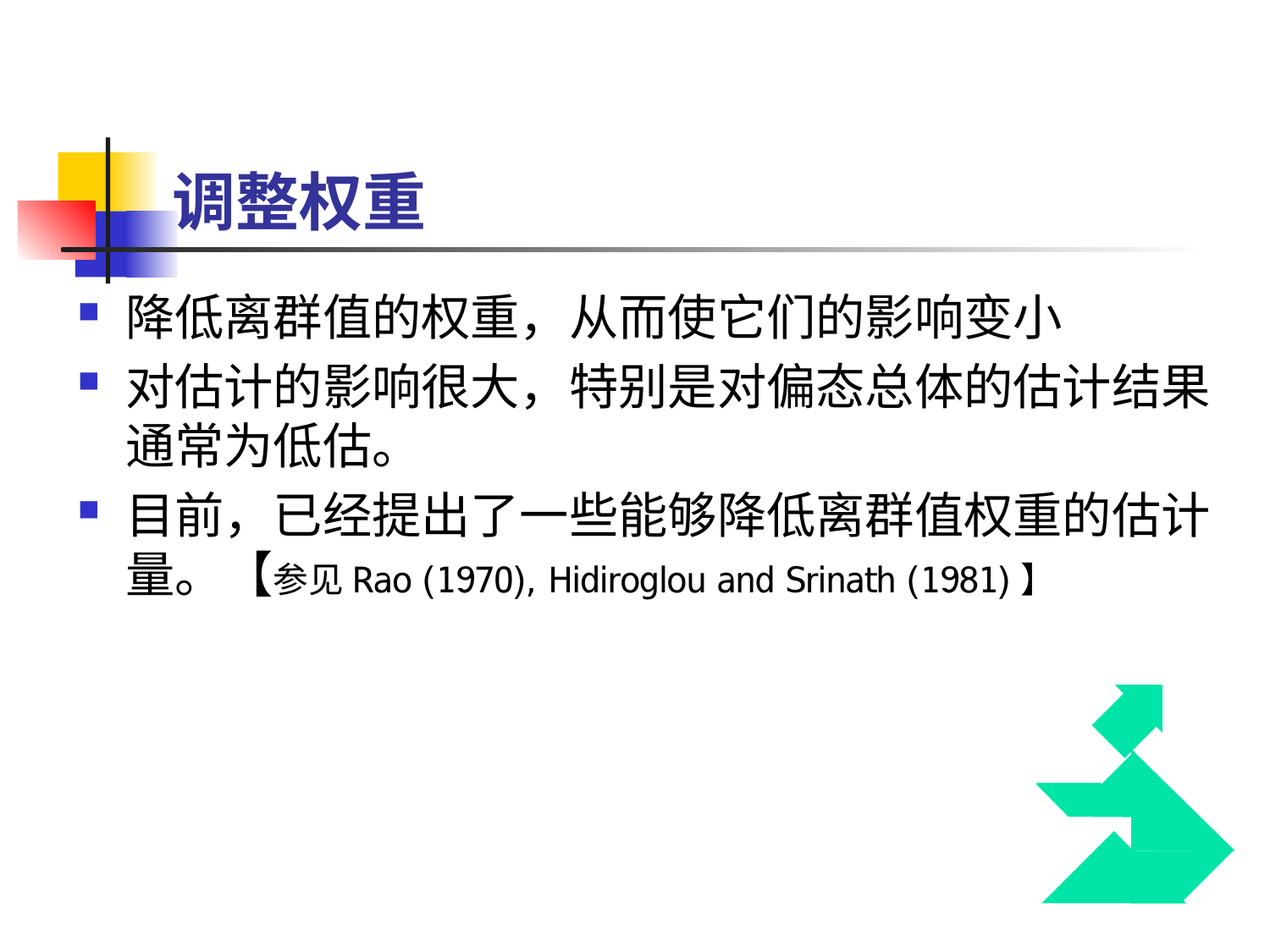

# 调整权重
降低离群值的权重，从而使它们的影响变小
对估计的影响很大，特别是对偏态总体的估计结果通常为低估。
目前，已经提出了一些能够降低离群值权重的估计量。【参见Rao (1970), Hidiroglou and Srinath (1981)】